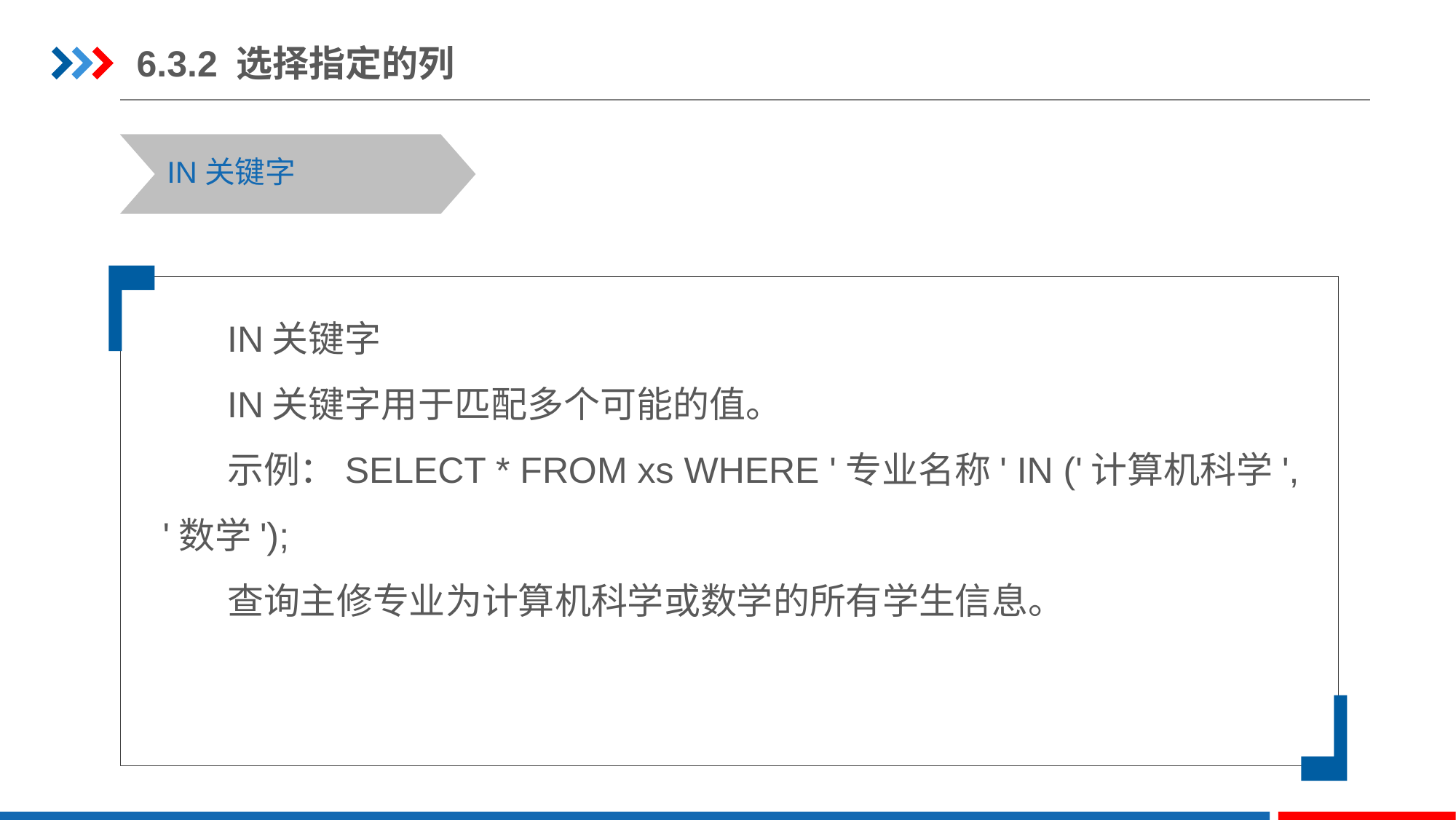

6.3.2 选择指定的列

IN关键字

IN关键字
IN关键字用于匹配多个可能的值。
示例：SELECT * FROM xs WHERE '专业名称' IN ('计算机科学', '数学');
查询主修专业为计算机科学或数学的所有学生信息。